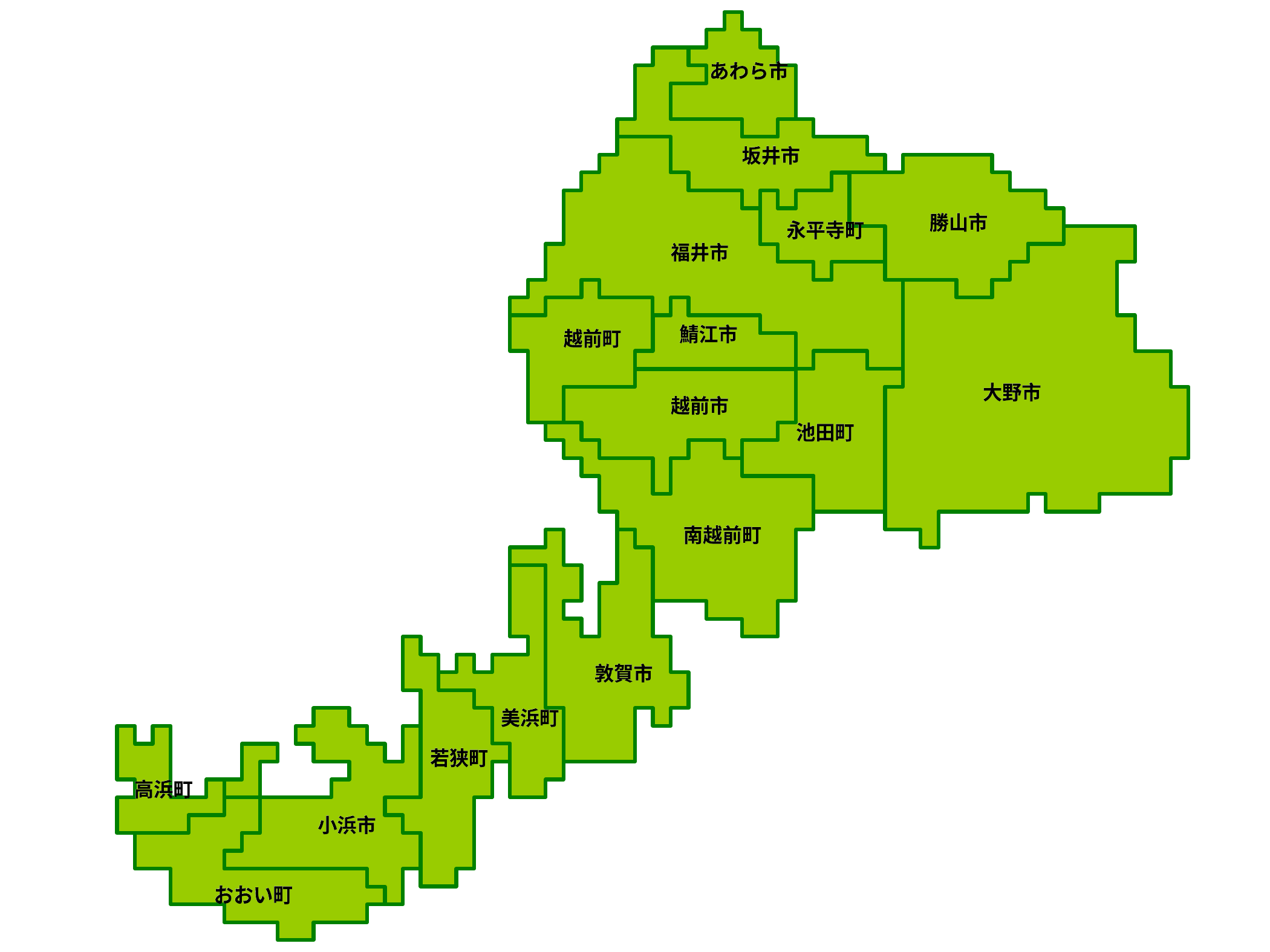

あわら市
あわら市
坂井市
坂井市
勝山市
勝山市
永平寺町
永平寺町
福井市
福井市
鯖江市
鯖江市
越前町
越前町
大野市
大野市
越前市
越前市
池田町
池田町
南越前町
南越前町
敦賀市
敦賀市
美浜町
美浜町
若狭町
若狭町
高浜町
高浜町
小浜市
小浜市
おおい町
おおい町